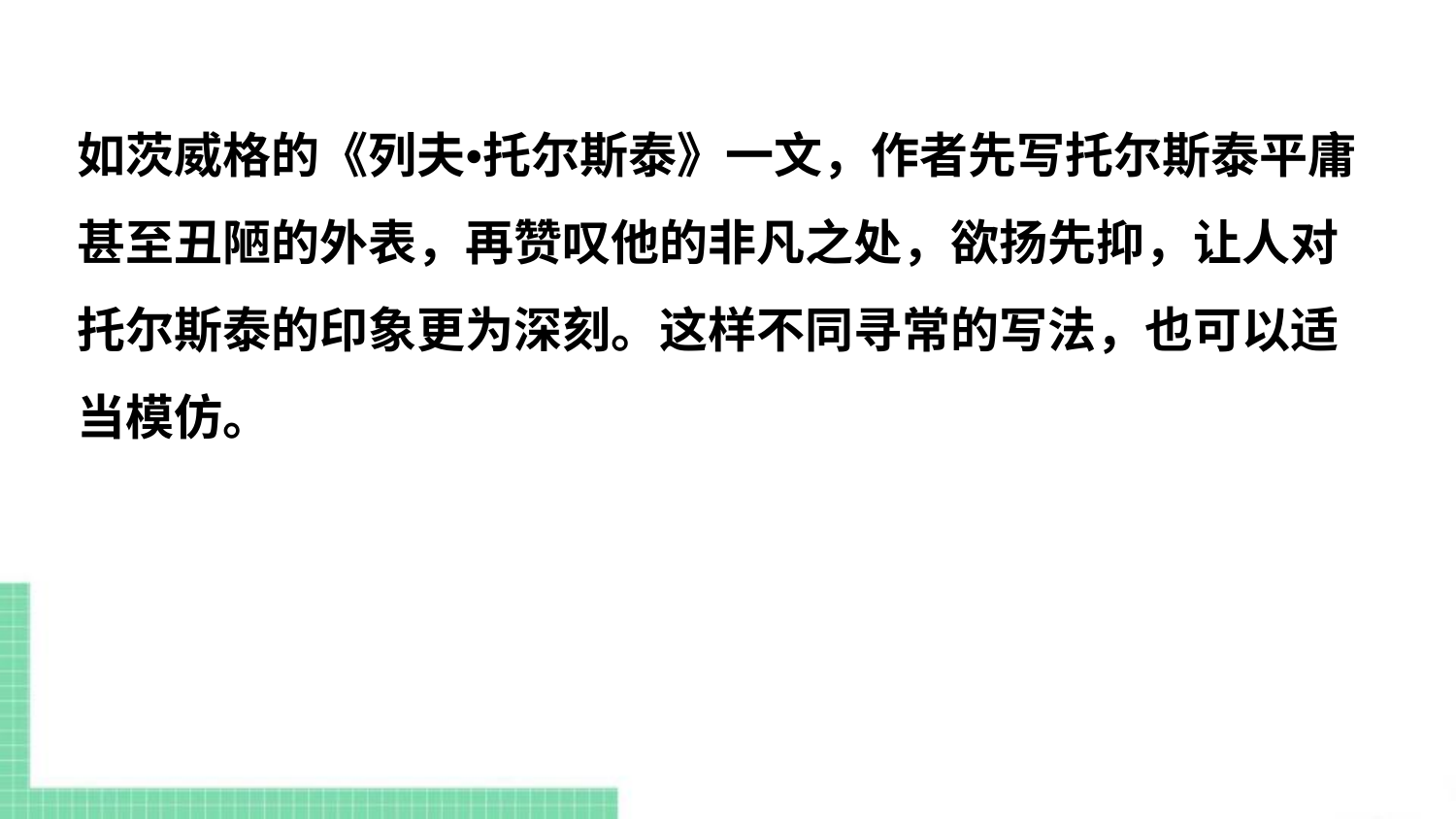

如茨威格的《列夫•托尔斯泰》一文，作者先写托尔斯泰平庸甚至丑陋的外表，再赞叹他的非凡之处，欲扬先抑，让人对托尔斯泰的印象更为深刻。这样不同寻常的写法，也可以适当模仿。